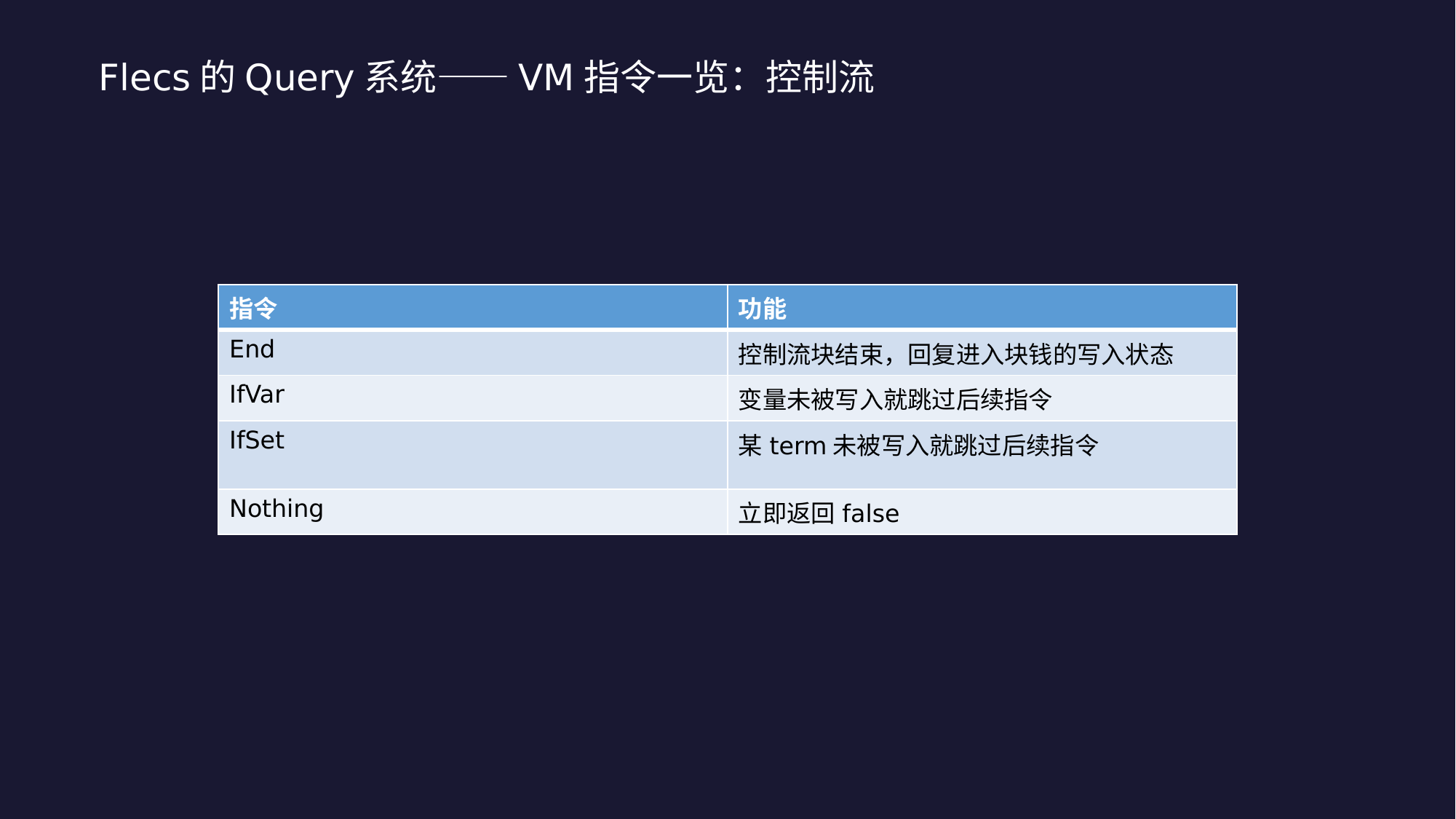

Flecs的Query系统——VM指令一览：控制流
| 指令 | 功能 |
| --- | --- |
| End | 控制流块结束，回复进入块钱的写入状态 |
| IfVar | 变量未被写入就跳过后续指令 |
| IfSet | 某term未被写入就跳过后续指令 |
| Nothing | 立即返回false |